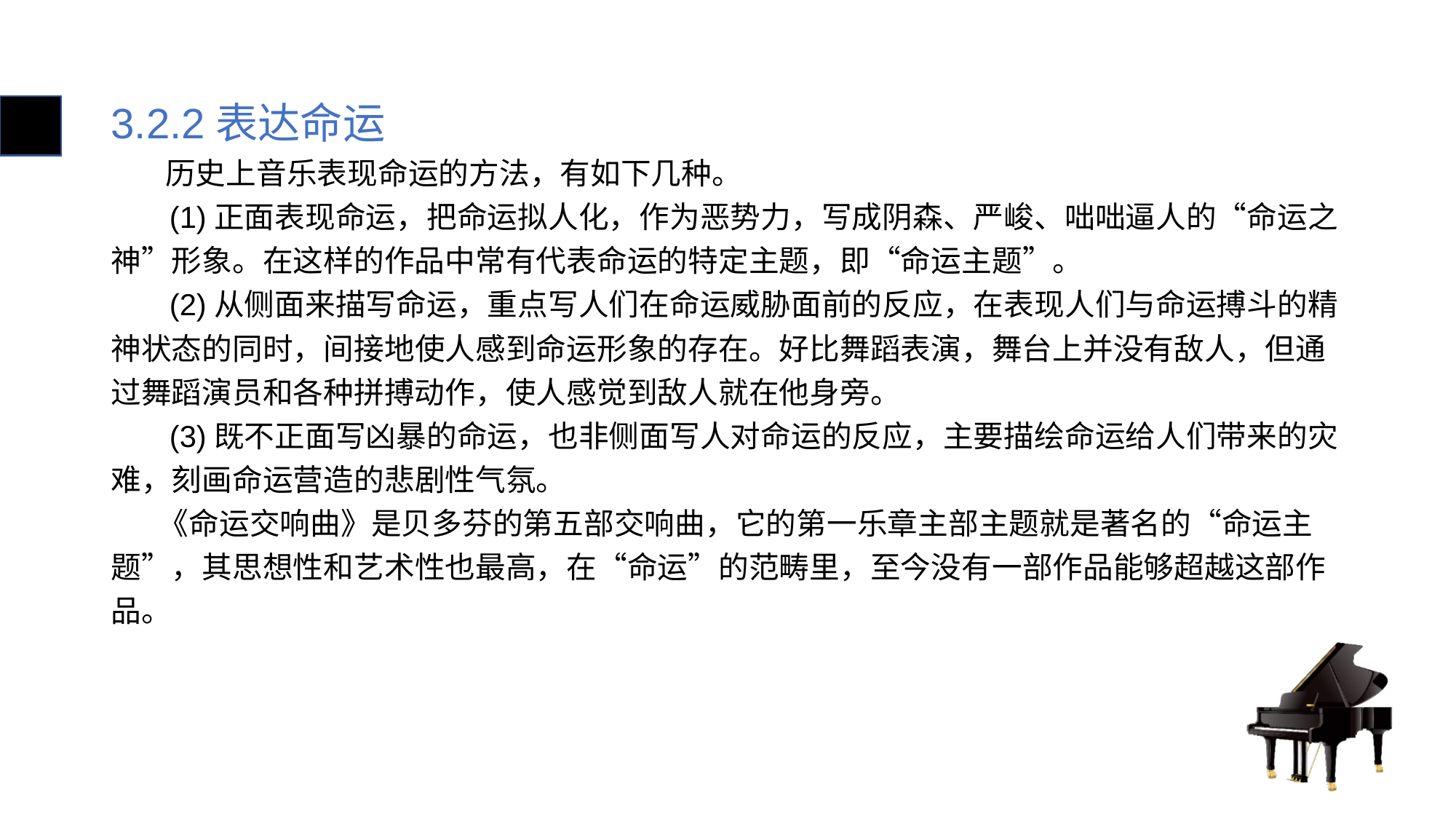

# 3.2.2表达命运
       历史上音乐表现命运的方法，有如下几种。
       (1)正面表现命运，把命运拟人化，作为恶势力，写成阴森、严峻、咄咄逼人的“命运之神”形象。在这样的作品中常有代表命运的特定主题，即“命运主题”。
       (2)从侧面来描写命运，重点写人们在命运威胁面前的反应，在表现人们与命运搏斗的精神状态的同时，间接地使人感到命运形象的存在。好比舞蹈表演，舞台上并没有敌人，但通过舞蹈演员和各种拼搏动作，使人感觉到敌人就在他身旁。
       (3)既不正面写凶暴的命运，也非侧面写人对命运的反应，主要描绘命运给人们带来的灾难，刻画命运营造的悲剧性气氛。
      《命运交响曲》是贝多芬的第五部交响曲，它的第一乐章主部主题就是著名的“命运主题”，其思想性和艺术性也最高，在“命运”的范畴里，至今没有一部作品能够超越这部作品。